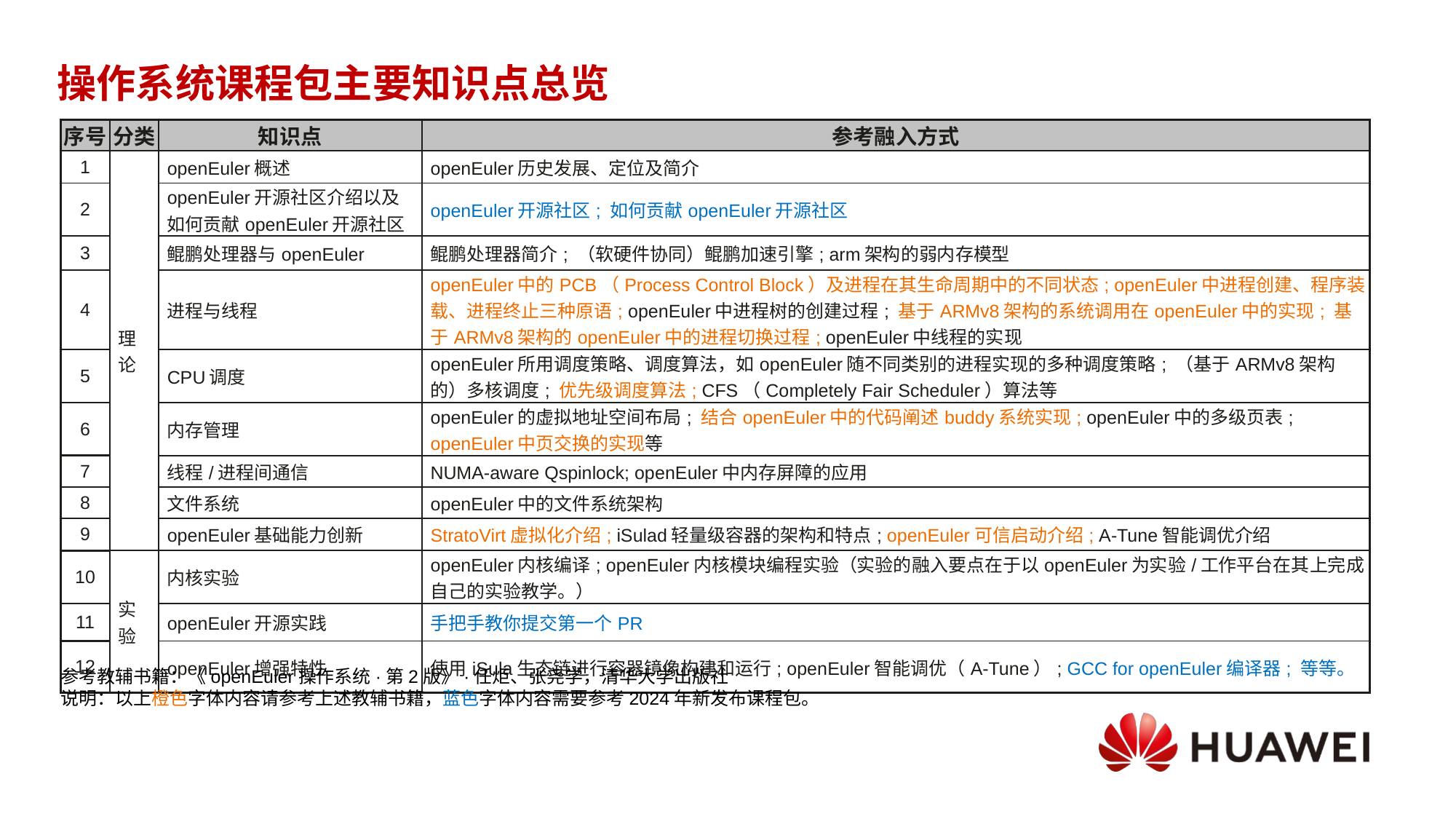

# 操作系统课程包主要知识点总览
| 序号 | 分类 | 知识点 | 参考融入方式 |
| --- | --- | --- | --- |
| 1 | 理论 | openEuler概述 | openEuler历史发展、定位及简介 |
| 2 |  | openEuler开源社区介绍以及如何贡献openEuler开源社区 | openEuler开源社区; 如何贡献openEuler开源社区 |
| 3 |  | 鲲鹏处理器与openEuler | 鲲鹏处理器简介; （软硬件协同）鲲鹏加速引擎; arm架构的弱内存模型 |
| 4 |  | 进程与线程 | openEuler中的PCB（Process Control Block）及进程在其生命周期中的不同状态; openEuler中进程创建、程序装载、进程终止三种原语; openEuler中进程树的创建过程; 基于ARMv8架构的系统调用在openEuler中的实现; 基于ARMv8架构的openEuler中的进程切换过程; openEuler中线程的实现 |
| 5 |  | CPU调度 | openEuler所用调度策略、调度算法，如openEuler随不同类别的进程实现的多种调度策略; （基于ARMv8架构的）多核调度; 优先级调度算法; CFS（Completely Fair Scheduler）算法等 |
| 6 |  | 内存管理 | openEuler的虚拟地址空间布局; 结合openEuler中的代码阐述buddy系统实现; openEuler中的多级页表; openEuler中页交换的实现等 |
| 7 |  | 线程/进程间通信 | NUMA-aware Qspinlock; openEuler中内存屏障的应用 |
| 8 |  | 文件系统 | openEuler中的文件系统架构 |
| 9 |  | openEuler基础能力创新 | StratoVirt虚拟化介绍; iSulad轻量级容器的架构和特点; openEuler可信启动介绍; A-Tune智能调优介绍 |
| 10 | 实验 | 内核实验 | openEuler内核编译; openEuler内核模块编程实验（实验的融入要点在于以openEuler为实验/工作平台在其上完成自己的实验教学。） |
| 11 |  | openEuler开源实践 | 手把手教你提交第一个PR |
| 12 |  | openEuler增强特性 | 使用iSula生态链进行容器镜像构建和运行; openEuler智能调优（A-Tune）; GCC for openEuler编译器; 等等。 |
参考教辅书籍：《openEuler操作系统·第2版》·任炬、张尧学，清华大学出版社
说明：以上橙色字体内容请参考上述教辅书籍，蓝色字体内容需要参考2024年新发布课程包。